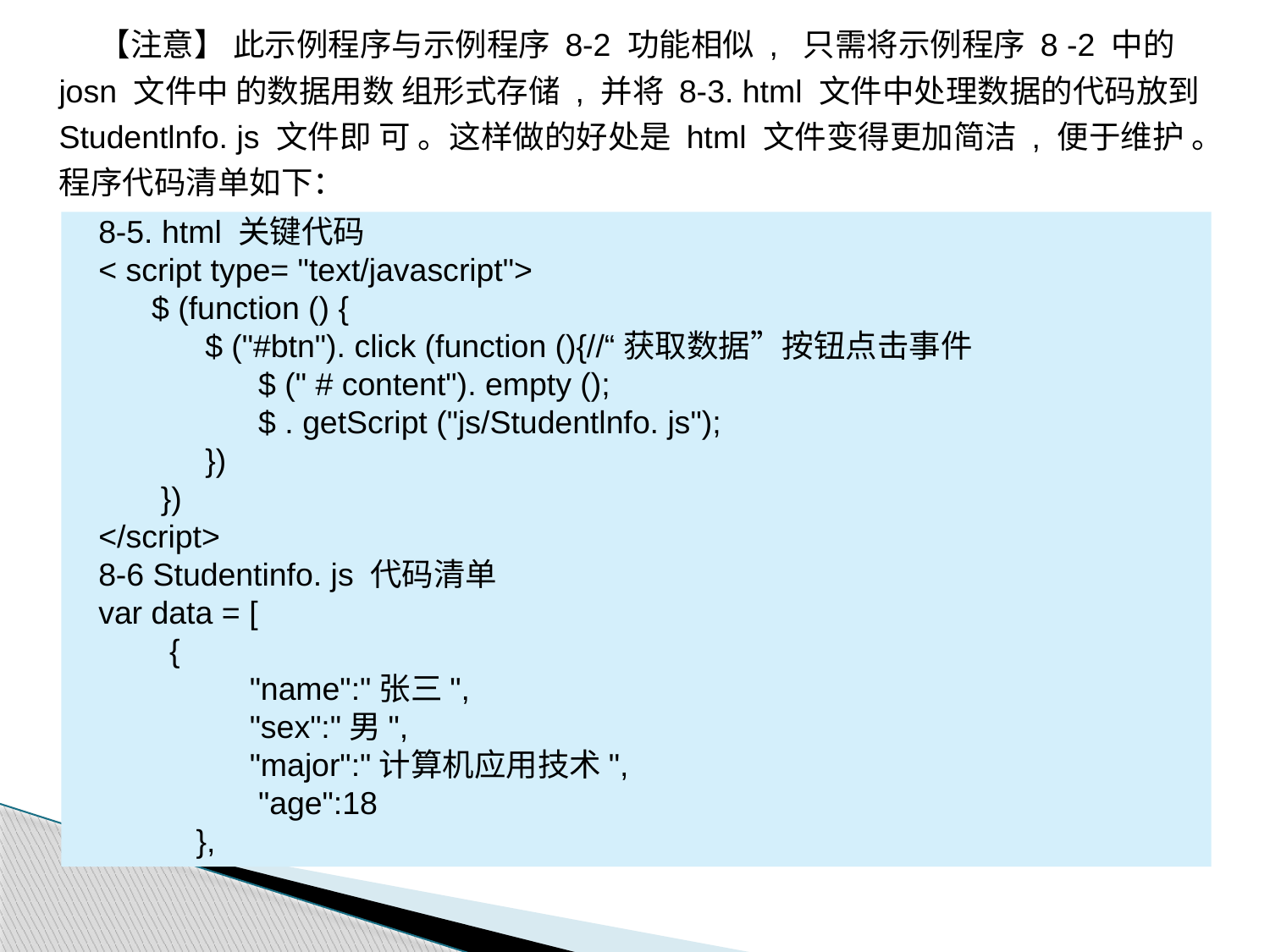

【注意】 此示例程序与示例程序 8-2 功能相似 ,  只需将示例程序 8 -2 中的 josn 文件中 的数据用数 组形式存储 , 并将 8-3. html 文件中处理数据的代码放到 Studentlnfo. js 文件即 可 。这样做的好处是 html 文件变得更加简洁 , 便于维护 。程序代码清单如下：
8-5. html 关键代码
< script type= "text/javascript">
      $ (function () {
            $ ("#btn"). click (function (){//“获取数据”按钮点击事件
                  $ (" # content"). empty ();
                  $ . getScript ("js/Studentlnfo. js");
            })
       })
</script>
8-6 Studentinfo. js 代码清单
var data = [
        {
                 "name":"张三",
                 "sex":"男",
                 "major":"计算机应用技术",
                  "age":18
           },